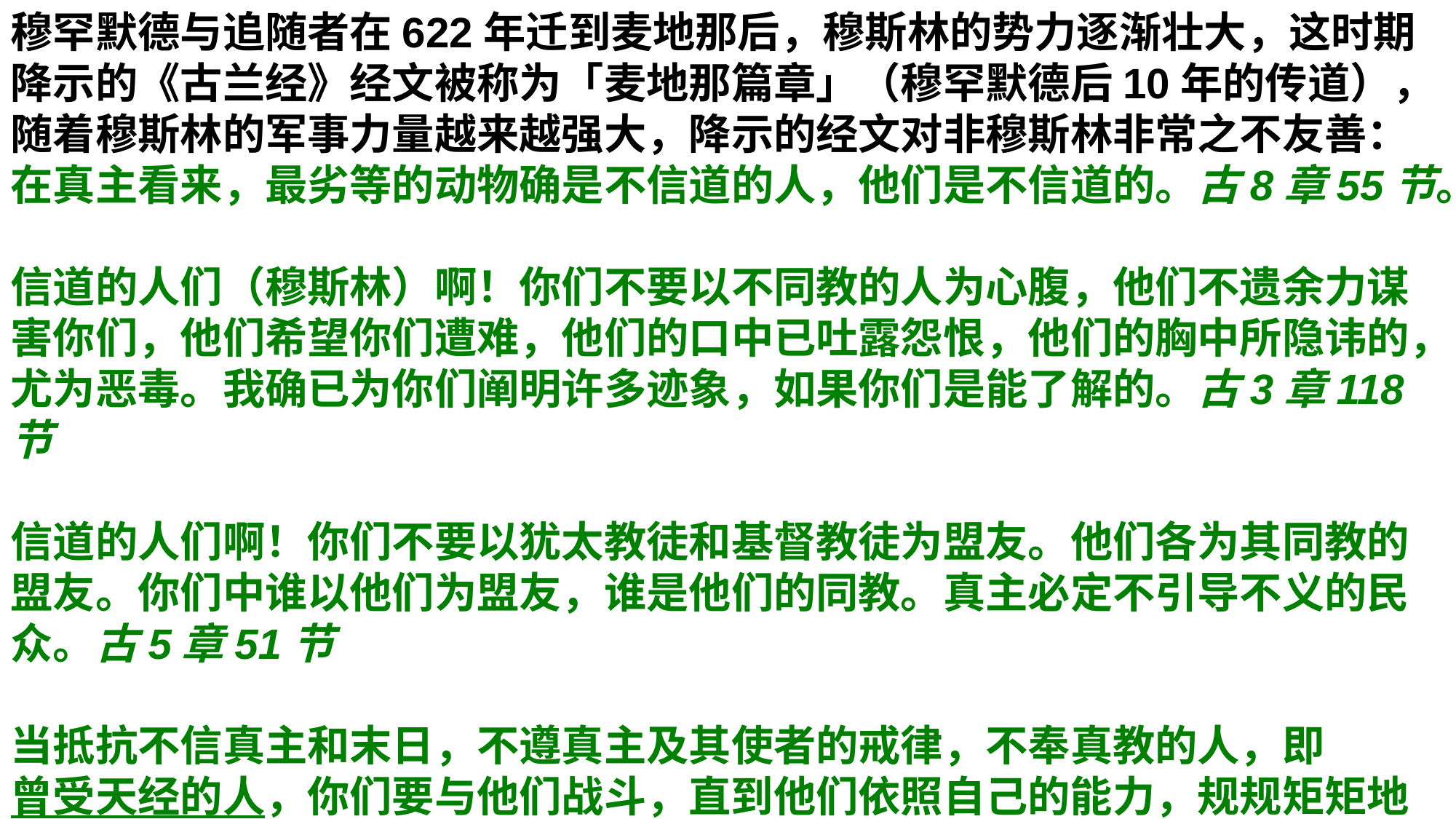

穆罕默德与追随者在622年迁到麦地那后，穆斯林的势力逐渐壮大，这时期降示的《古兰经》经文被称为「麦地那篇章」（穆罕默德后10年的传道），随着穆斯林的军事力量越来越强大，降示的经文对非穆斯林非常之不友善：
在真主看来，最劣等的动物确是不信道的人，他们是不信道的。古8章55节。

信道的人们（穆斯林）啊！你们不要以不同教的人为心腹，他们不遗余力谋害你们，他们希望你们遭难，他们的口中已吐露怨恨，他们的胸中所隐讳的，尤为恶毒。我确已为你们阐明许多迹象，如果你们是能了解的。古3章118节

信道的人们啊！你们不要以犹太教徒和基督教徒为盟友。他们各为其同教的盟友。你们中谁以他们为盟友，谁是他们的同教。真主必定不引导不义的民众。古5章51节

当抵抗不信真主和末日，不遵真主及其使者的戒律，不奉真教的人，即曾受天经的人，你们要与他们战斗，直到他们依照自己的能力，规规矩矩地交纳丁税。古9章29节